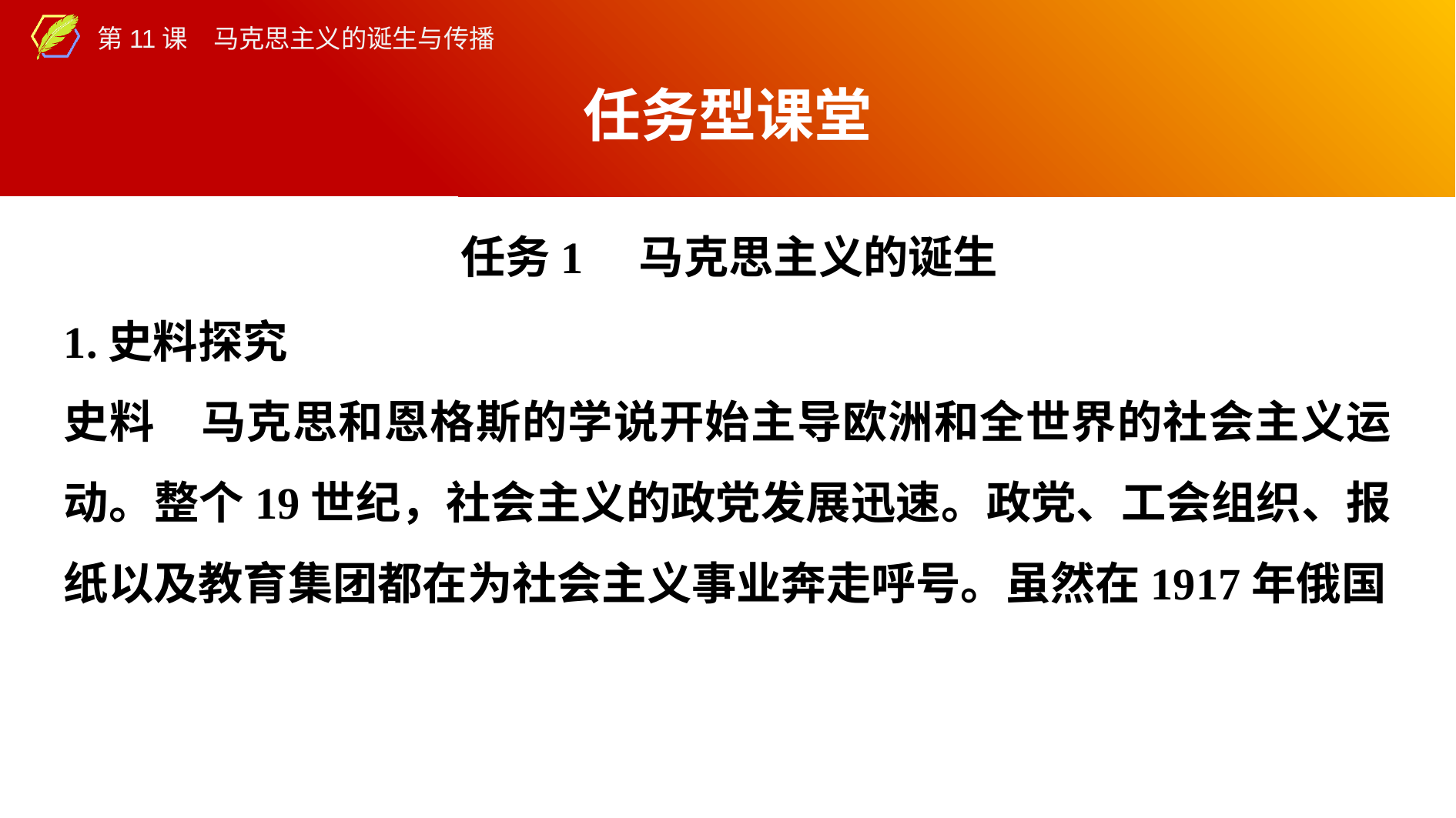

任务型课堂
任务1　马克思主义的诞生
1.史料探究
史料　马克思和恩格斯的学说开始主导欧洲和全世界的社会主义运动。整个19世纪，社会主义的政党发展迅速。政党、工会组织、报纸以及教育集团都在为社会主义事业奔走呼号。虽然在1917年俄国